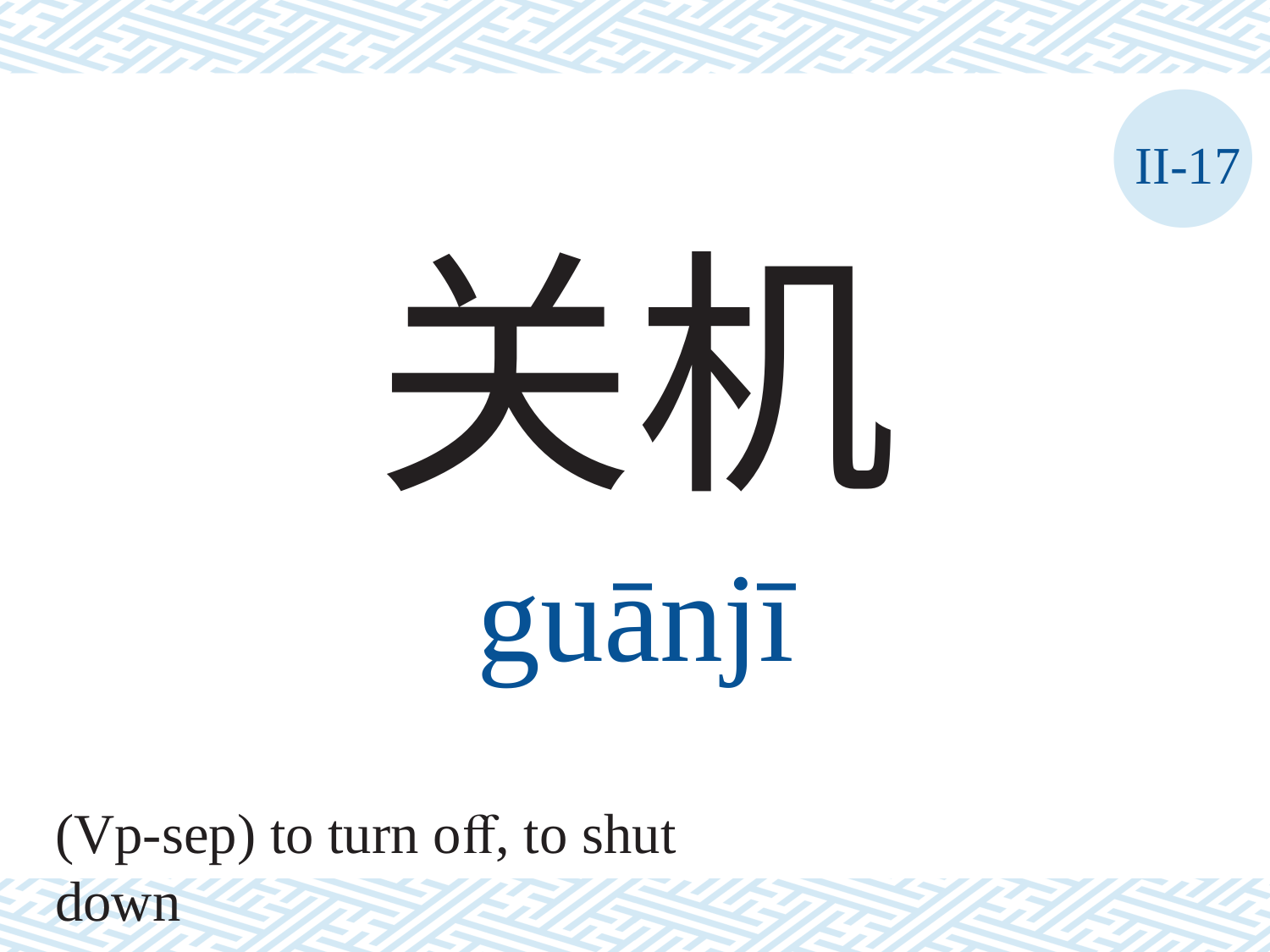

II-17
关机
guānjī
(Vp-sep) to turn oﬀ, to shut down